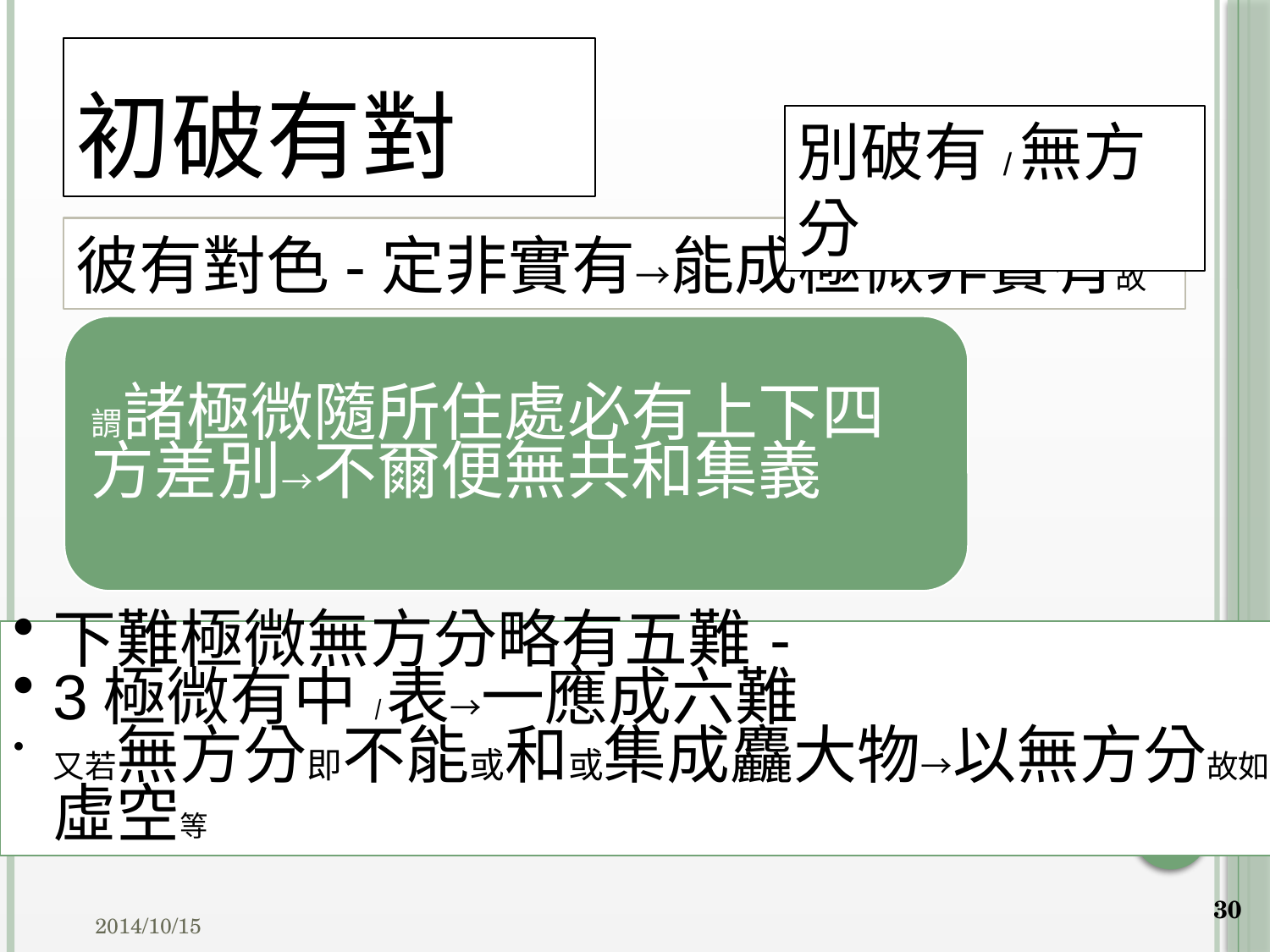

# 初破有對
別破有/無方分
彼有對色-定非實有→能成極微非實有故
下難極微無方分略有五難-
又若無方分即不能或和或集成麤大物→以無方分故如虛空等
3極微有中/表→一應成六難
30
2014/10/15